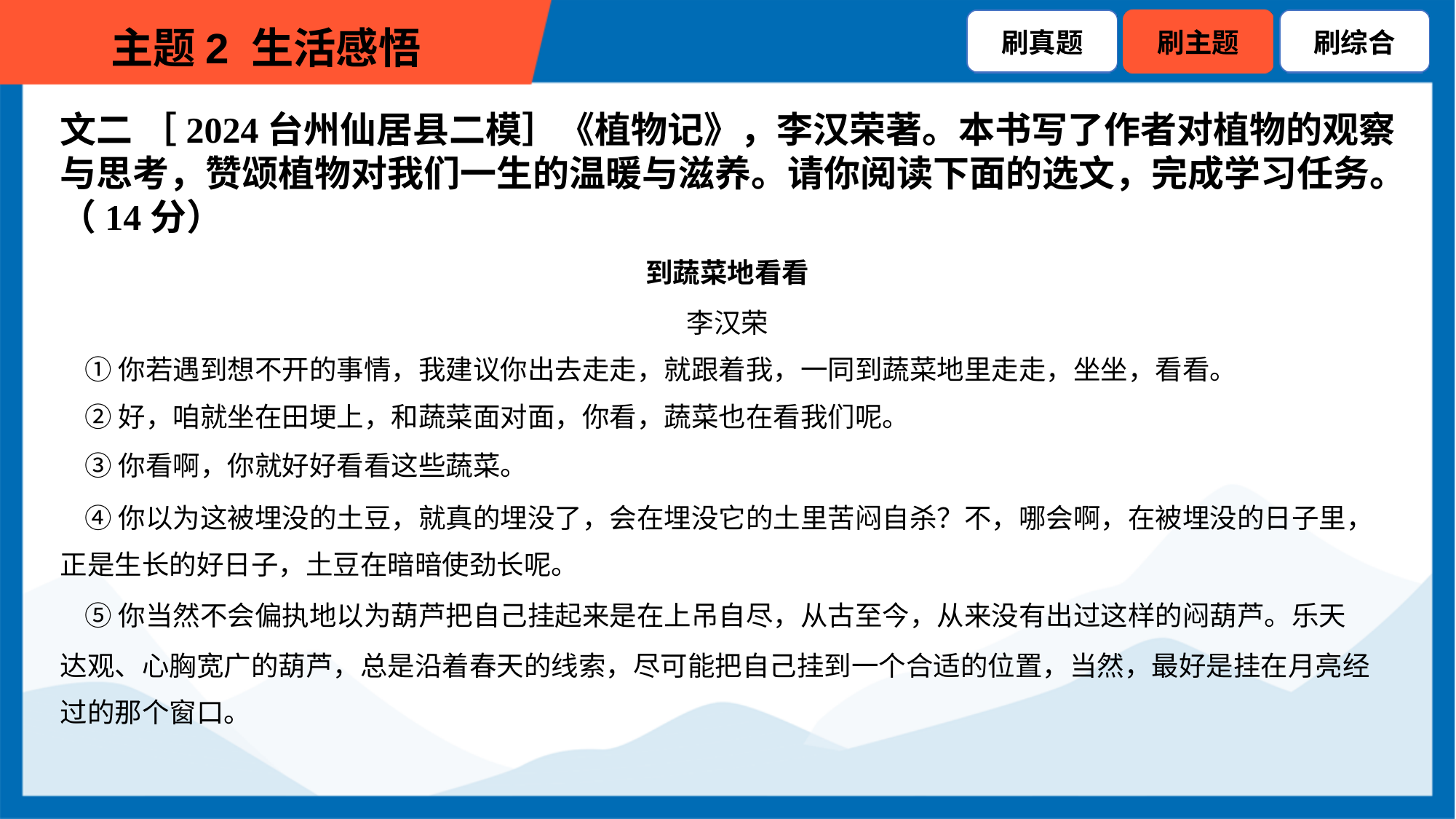

文二 ［2024台州仙居县二模］《植物记》，李汉荣著。本书写了作者对植物的观察
与思考，赞颂植物对我们一生的温暖与滋养。请你阅读下面的选文，完成学习任务。
（14分）
到蔬菜地看看
李汉荣
    ①你若遇到想不开的事情，我建议你出去走走，就跟着我，一同到蔬菜地里走走，坐坐，看看。
    ②好，咱就坐在田埂上，和蔬菜面对面，你看，蔬菜也在看我们呢。
    ③你看啊，你就好好看看这些蔬菜。
    ④你以为这被埋没的土豆，就真的埋没了，会在埋没它的土里苦闷自杀？不，哪会啊，在被埋没的日子里，
正是生长的好日子，土豆在暗暗使劲长呢。
    ⑤你当然不会偏执地以为葫芦把自己挂起来是在上吊自尽，从古至今，从来没有出过这样的闷葫芦。乐天
达观、心胸宽广的葫芦，总是沿着春天的线索，尽可能把自己挂到一个合适的位置，当然，最好是挂在月亮经
过的那个窗口。